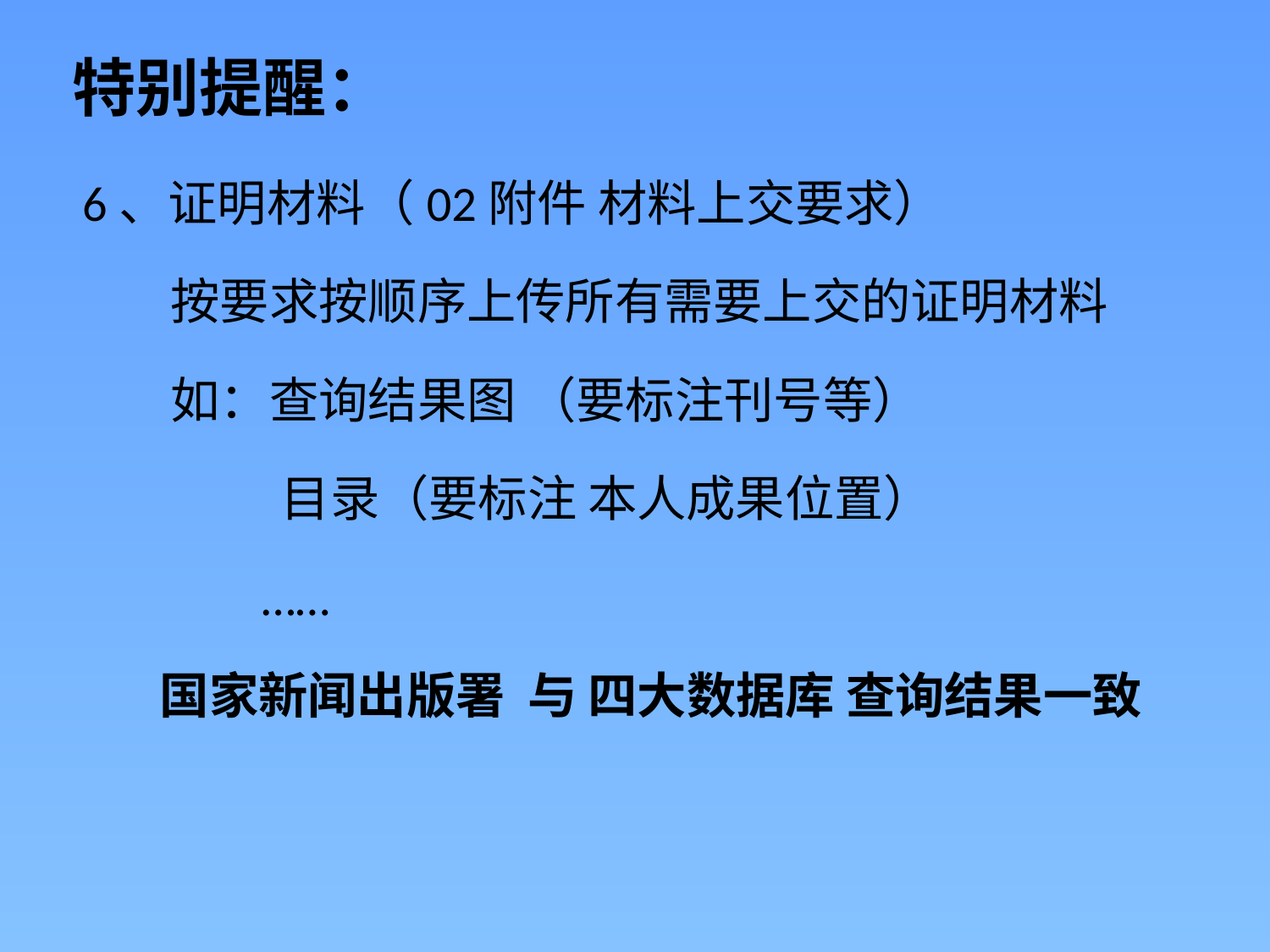

# 特别提醒：
6、证明材料（02附件 材料上交要求）
       按要求按顺序上传所有需要上交的证明材料
       如：查询结果图 （要标注刊号等）
                 目录（要标注 本人成果位置）
                ……
      国家新闻出版署  与 四大数据库 查询结果一致